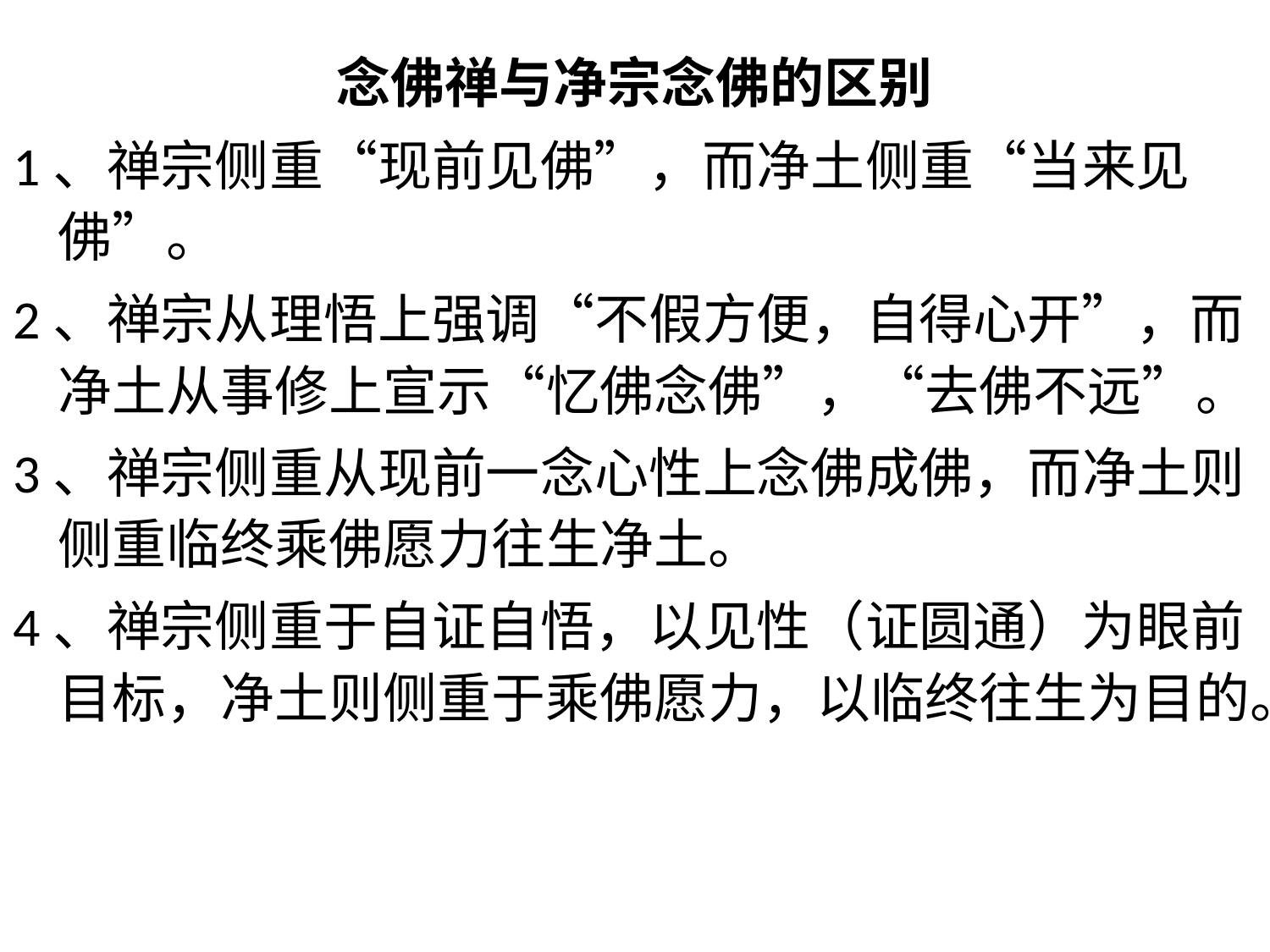

念佛禅与净宗念佛的区别
1、禅宗侧重“现前见佛”，而净土侧重“当来见佛”。
2、禅宗从理悟上强调“不假方便，自得心开”，而净土从事修上宣示“忆佛念佛”，“去佛不远”。
3、禅宗侧重从现前一念心性上念佛成佛，而净土则侧重临终乘佛愿力往生净土。
4、禅宗侧重于自证自悟，以见性（证圆通）为眼前目标，净土则侧重于乘佛愿力，以临终往生为目的。